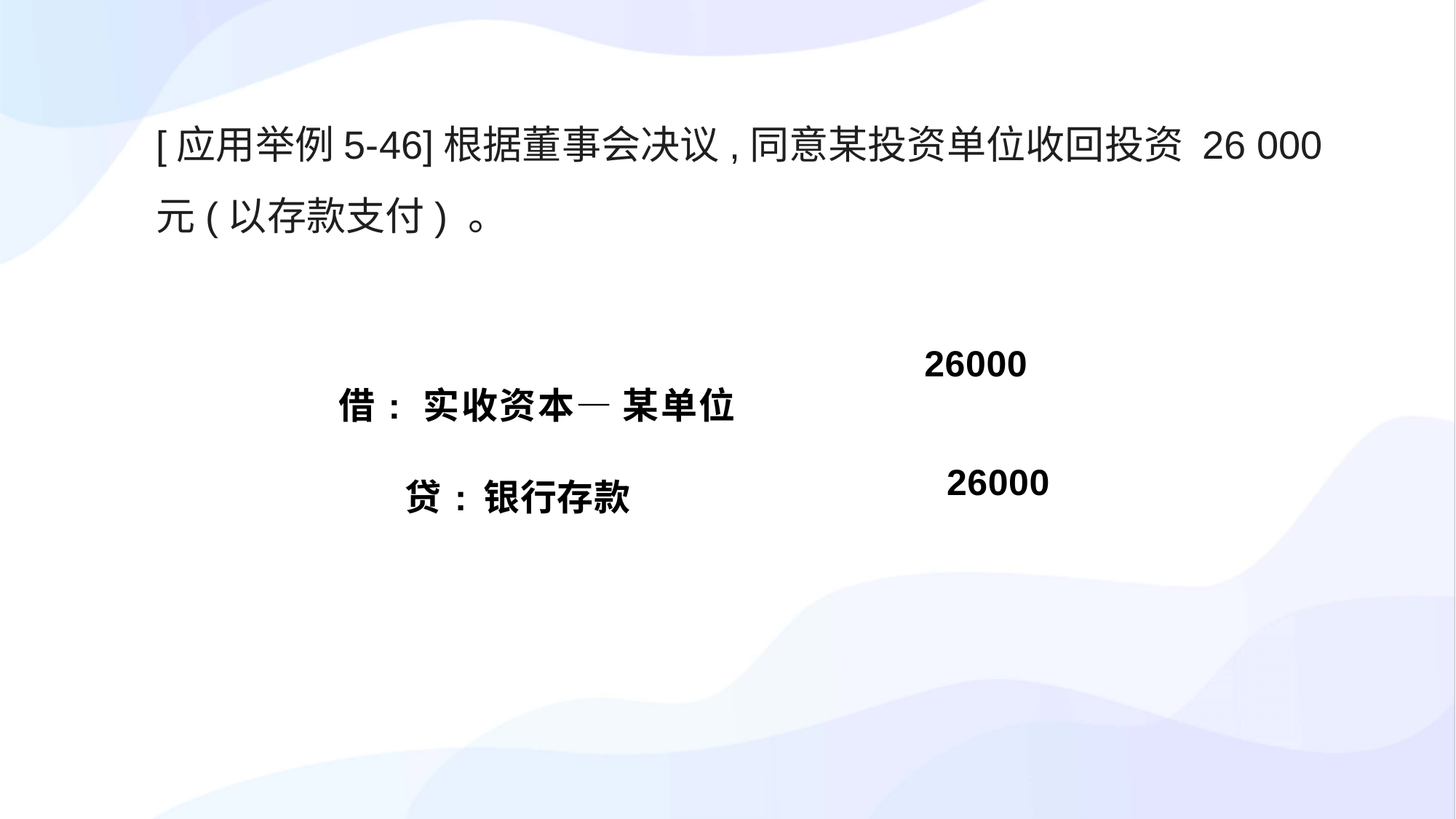

[应用举例5-46]根据董事会决议,同意某投资单位收回投资 26 000元(以存款支付) 。
| 借: 实收资本— 某单位 | 26000 |
| --- | --- |
| 贷: 银行存款 | 26000 |